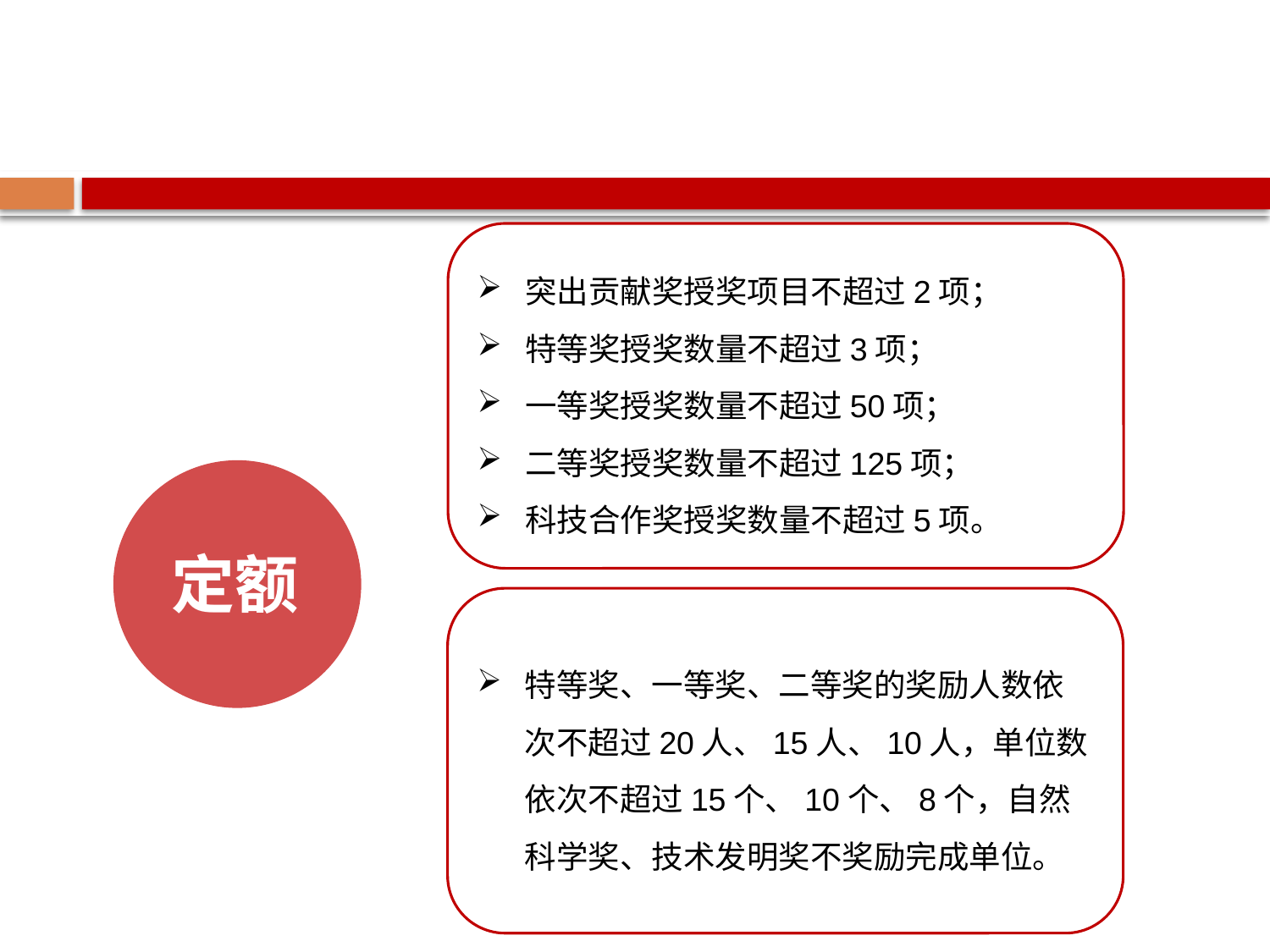

突出贡献奖授奖项目不超过2项；
特等奖授奖数量不超过3项；
一等奖授奖数量不超过50项；
二等奖授奖数量不超过125项；
科技合作奖授奖数量不超过5项。

定额
特等奖、一等奖、二等奖的奖励人数依次不超过20人、15人、10人，单位数依次不超过15个、10个、8个，自然科学奖、技术发明奖不奖励完成单位。